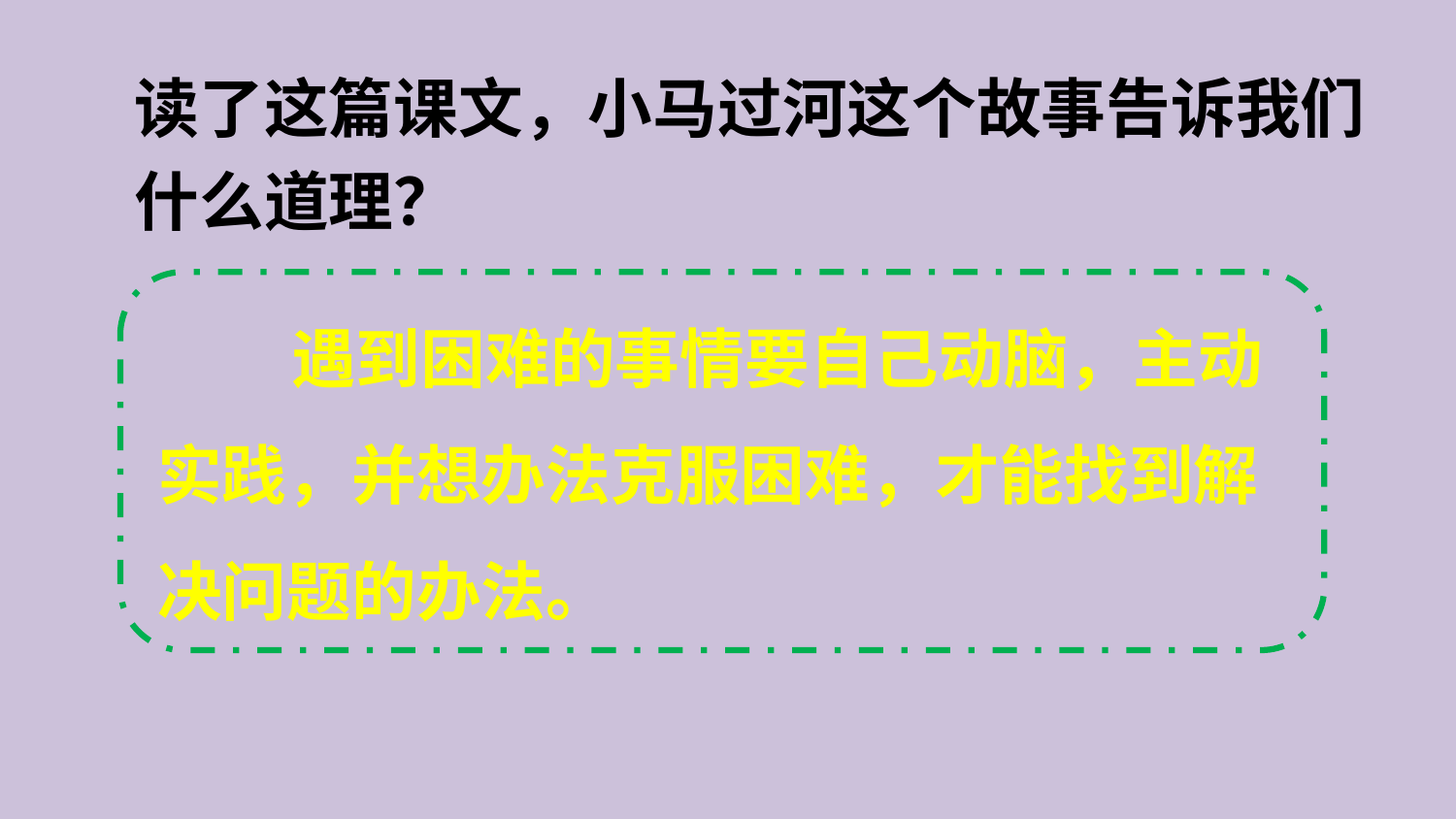

读了这篇课文，小马过河这个故事告诉我们什么道理？

        遇到困难的事情要自己动脑，主动实践，并想办法克服困难，才能找到解决问题的办法。